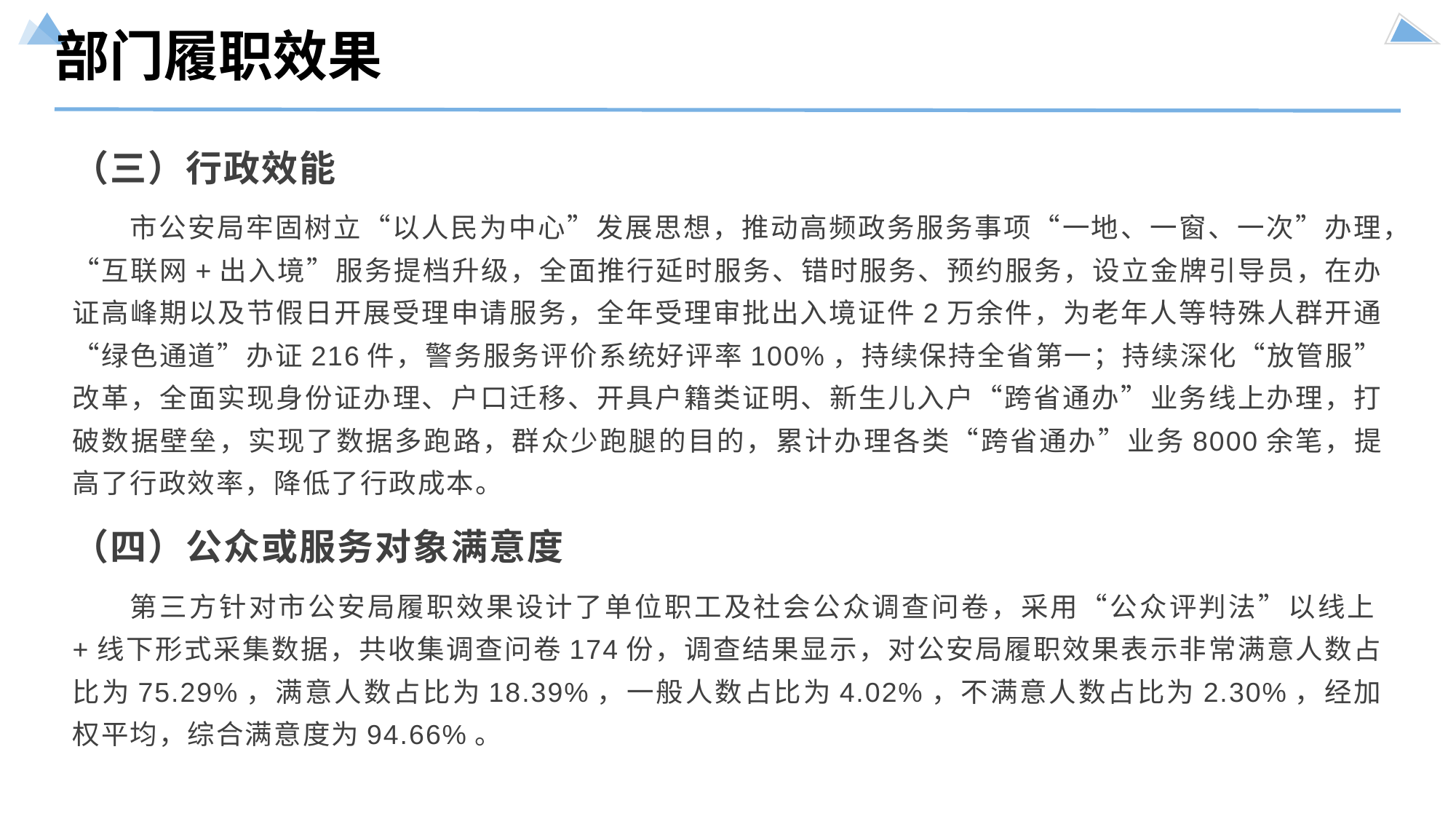

部门履职效果
（三）行政效能
市公安局牢固树立“以人民为中心”发展思想，推动高频政务服务事项“一地、一窗、一次”办理，“互联网+出入境”服务提档升级，全面推行延时服务、错时服务、预约服务，设立金牌引导员，在办证高峰期以及节假日开展受理申请服务，全年受理审批出入境证件2万余件，为老年人等特殊人群开通“绿色通道”办证216件，警务服务评价系统好评率100%，持续保持全省第一；持续深化“放管服”改革，全面实现身份证办理、户口迁移、开具户籍类证明、新生儿入户“跨省通办”业务线上办理，打破数据壁垒，实现了数据多跑路，群众少跑腿的目的，累计办理各类“跨省通办”业务8000余笔，提高了行政效率，降低了行政成本。
（四）公众或服务对象满意度
第三方针对市公安局履职效果设计了单位职工及社会公众调查问卷，采用“公众评判法”以线上+线下形式采集数据，共收集调查问卷174份，调查结果显示，对公安局履职效果表示非常满意人数占比为75.29%，满意人数占比为18.39%，一般人数占比为4.02%，不满意人数占比为2.30%，经加权平均，综合满意度为94.66%。